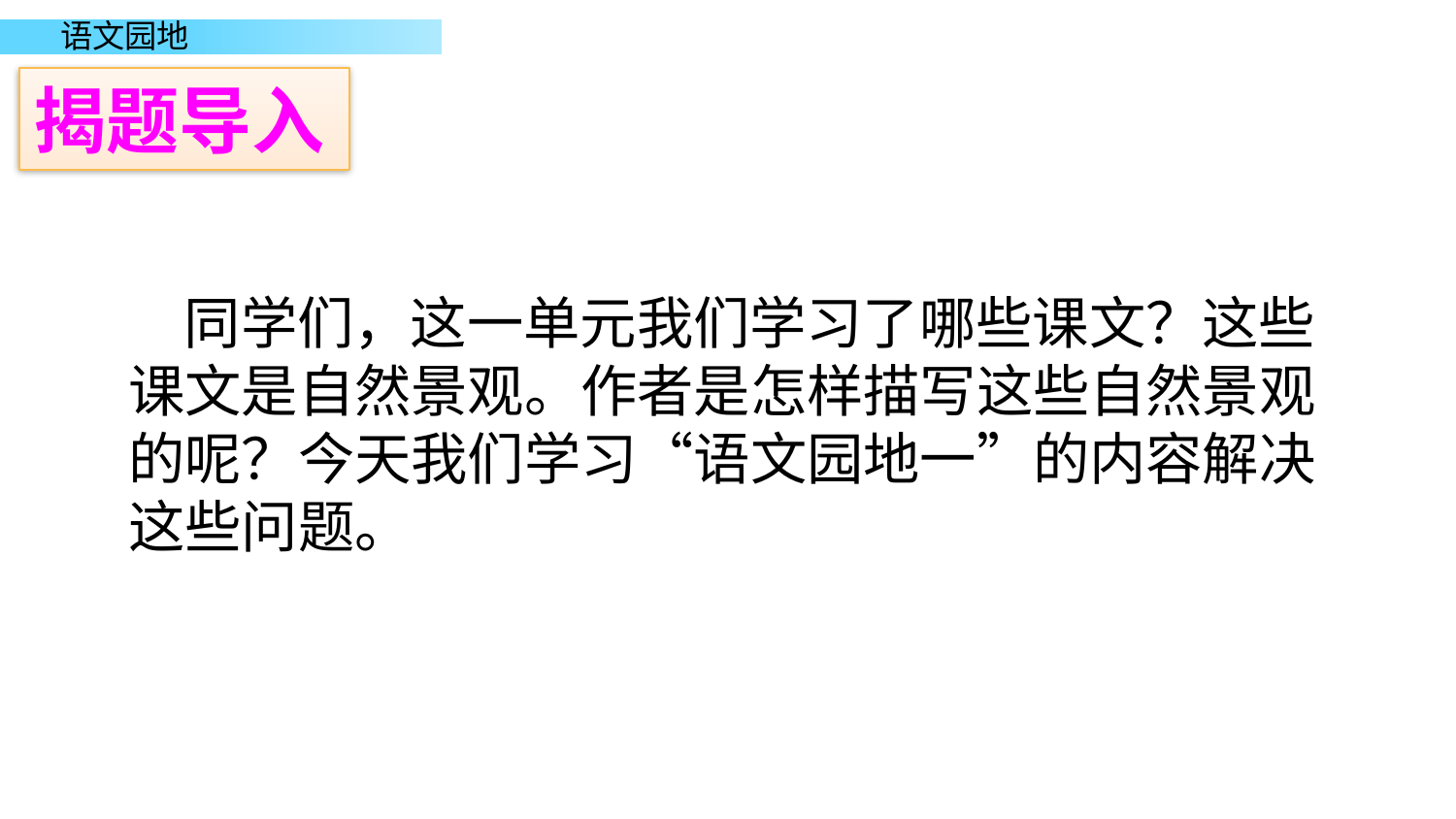

揭题导入
     同学们，这一单元我们学习了哪些课文？这些课文是自然景观。作者是怎样描写这些自然景观的呢？今天我们学习“语文园地一”的内容解决这些问题。